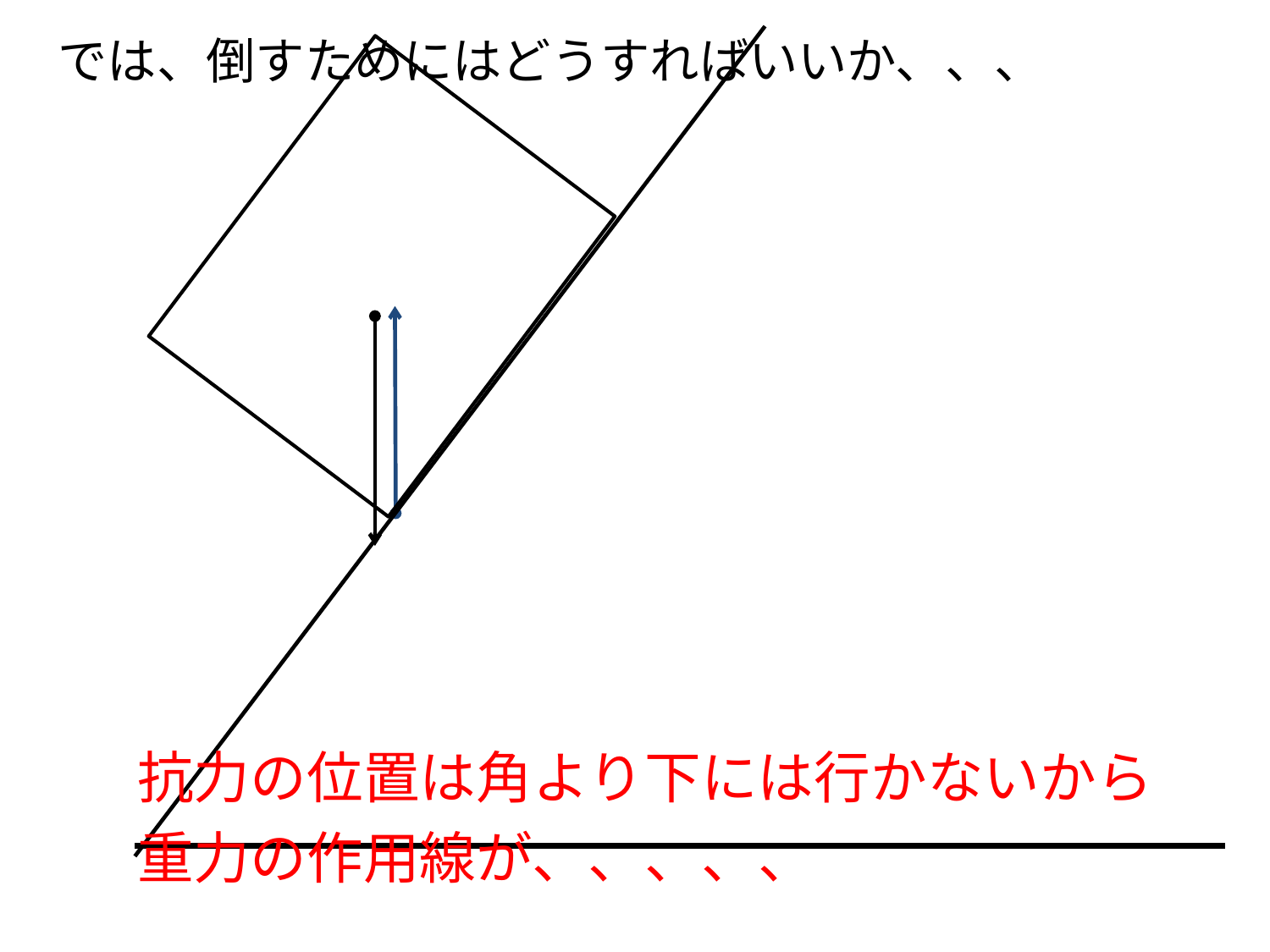

では、倒すためにはどうすればいいか、、、

抗力の位置は角より下には行かないから
重力の作用線が、、、、、